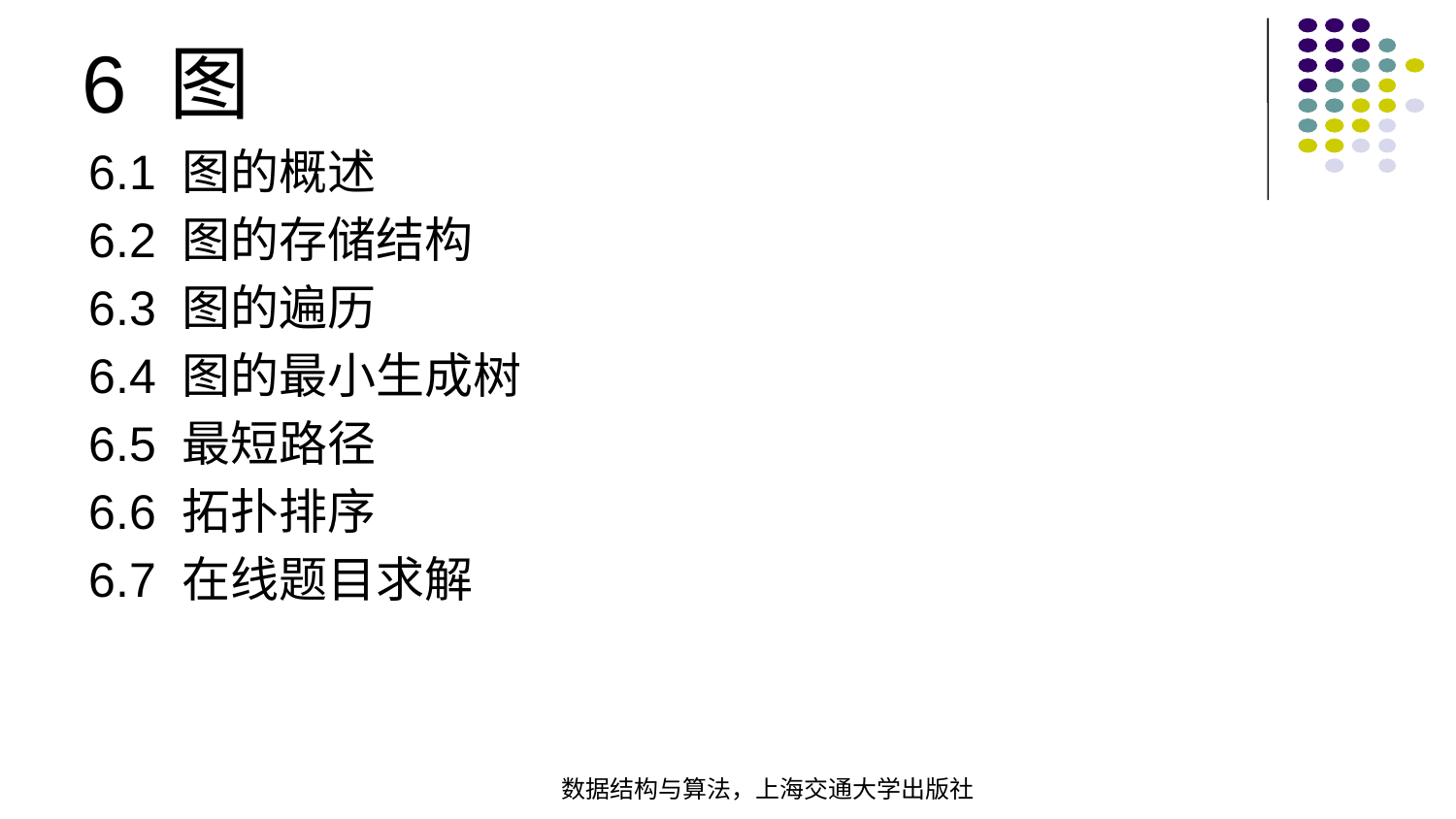

6 图
6.1 图的概述
6.2 图的存储结构
6.3 图的遍历
6.4 图的最小生成树
6.5 最短路径
6.6 拓扑排序
6.7 在线题目求解